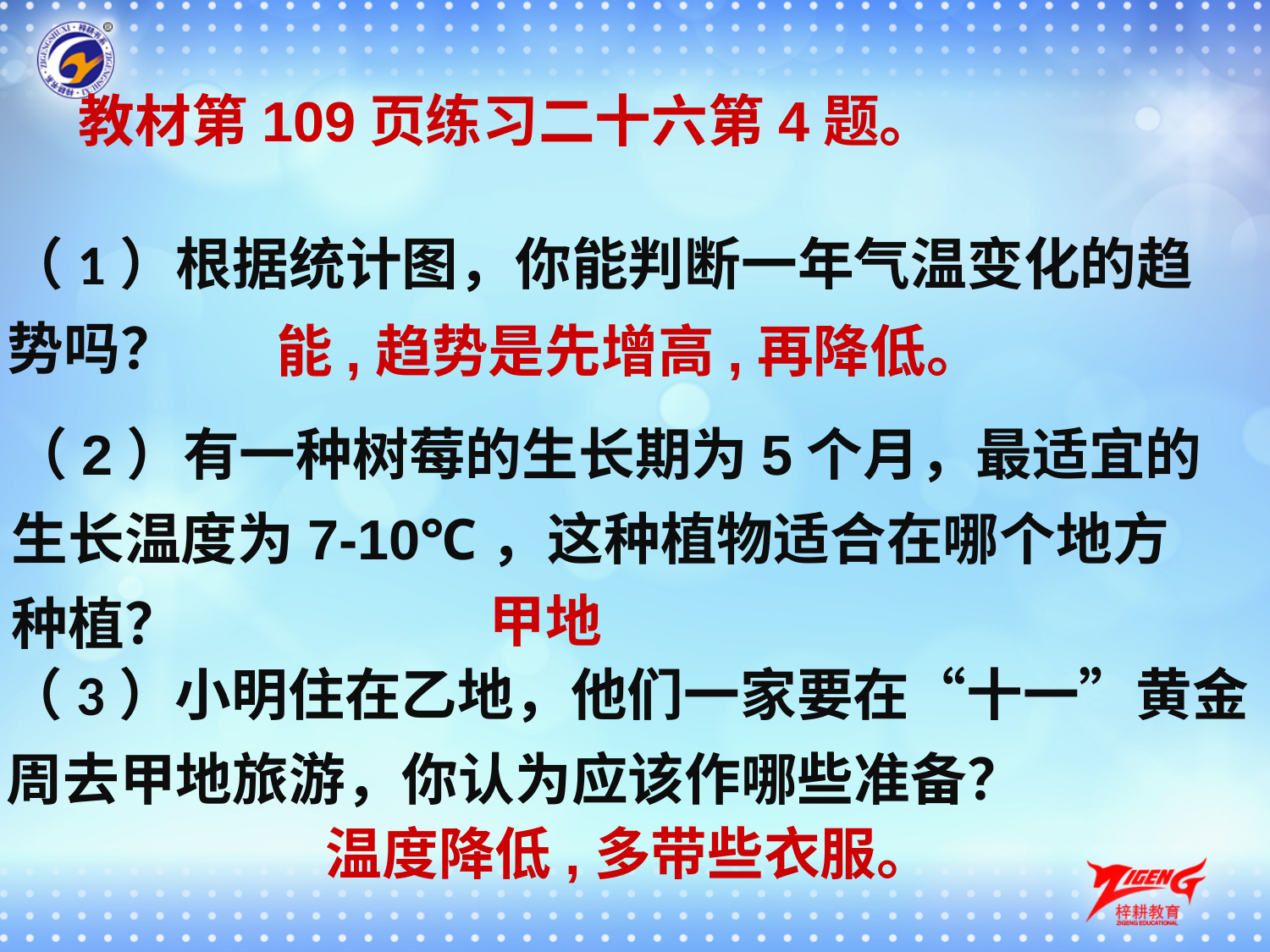

教材第109页练习二十六第4题。
（1）根据统计图，你能判断一年气温变化的趋势吗？
能,趋势是先增高,再降低。
（2）有一种树莓的生长期为5个月，最适宜的生长温度为7-10℃，这种植物适合在哪个地方种植？
甲地
（3）小明住在乙地，他们一家要在“十一”黄金周去甲地旅游，你认为应该作哪些准备？
温度降低,多带些衣服。